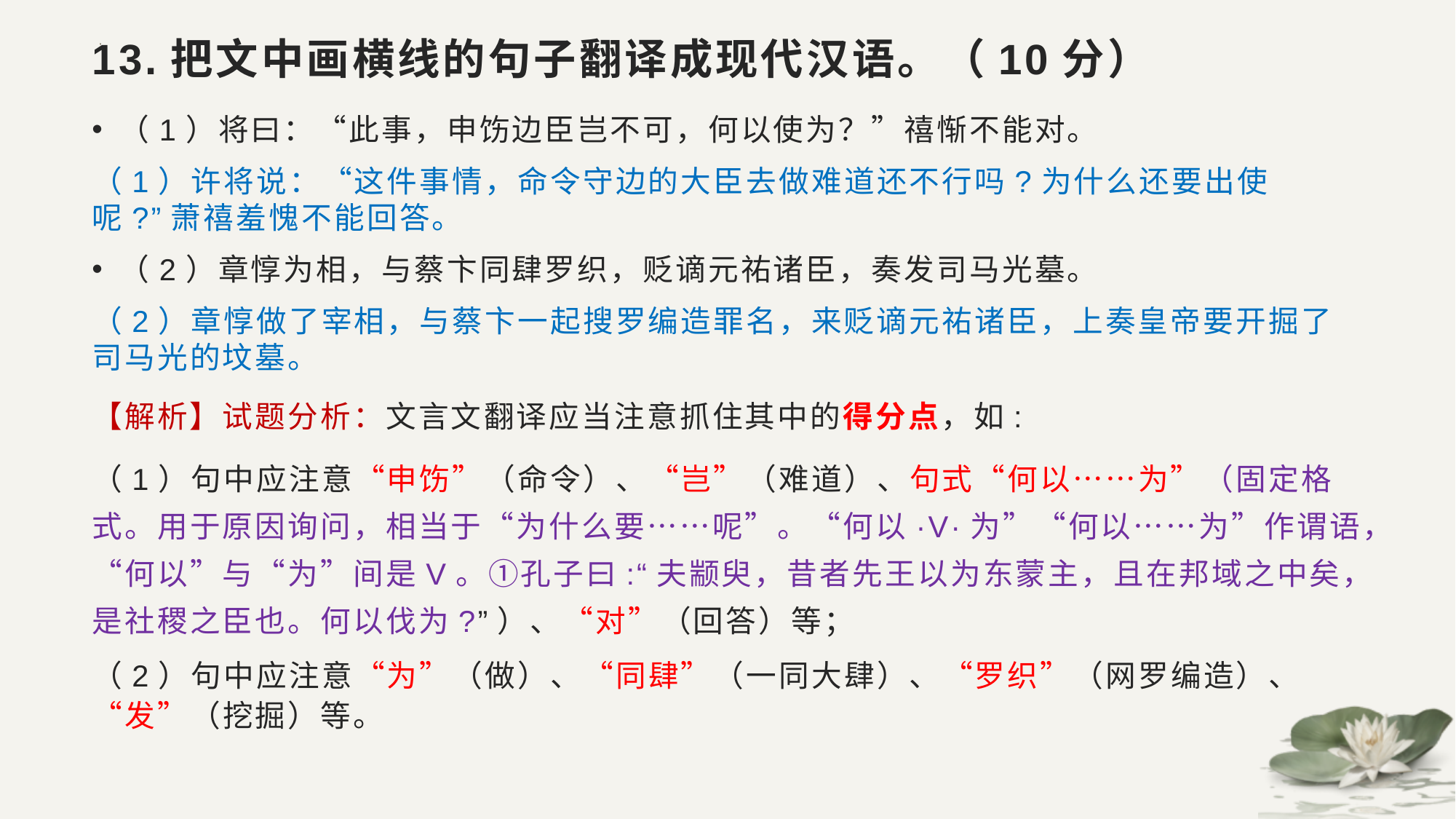

# 13.把文中画横线的句子翻译成现代汉语。（10分）
（1）将曰：“此事，申饬边臣岂不可，何以使为？”禧惭不能对。
（1）许将说：“这件事情，命令守边的大臣去做难道还不行吗?为什么还要出使呢?”萧禧羞愧不能回答。
（2）章惇为相，与蔡卞同肆罗织，贬谪元祐诸臣，奏发司马光墓。
（2）章惇做了宰相，与蔡卞一起搜罗编造罪名，来贬谪元祐诸臣，上奏皇帝要开掘了司马光的坟墓。
【解析】试题分析：文言文翻译应当注意抓住其中的得分点，如:
（1）句中应注意“申饬”（命令）、“岂”（难道）、句式“何以……为”（固定格式。用于原因询问，相当于“为什么要……呢”。“何以·V·为”“何以……为”作谓语，“何以”与“为”间是V。①孔子曰:“夫颛臾，昔者先王以为东蒙主，且在邦域之中矣，是社稷之臣也。何以伐为?”）、“对”（回答）等；
（2）句中应注意“为”（做）、“同肆”（一同大肆）、“罗织”（网罗编造）、“发”（挖掘）等。